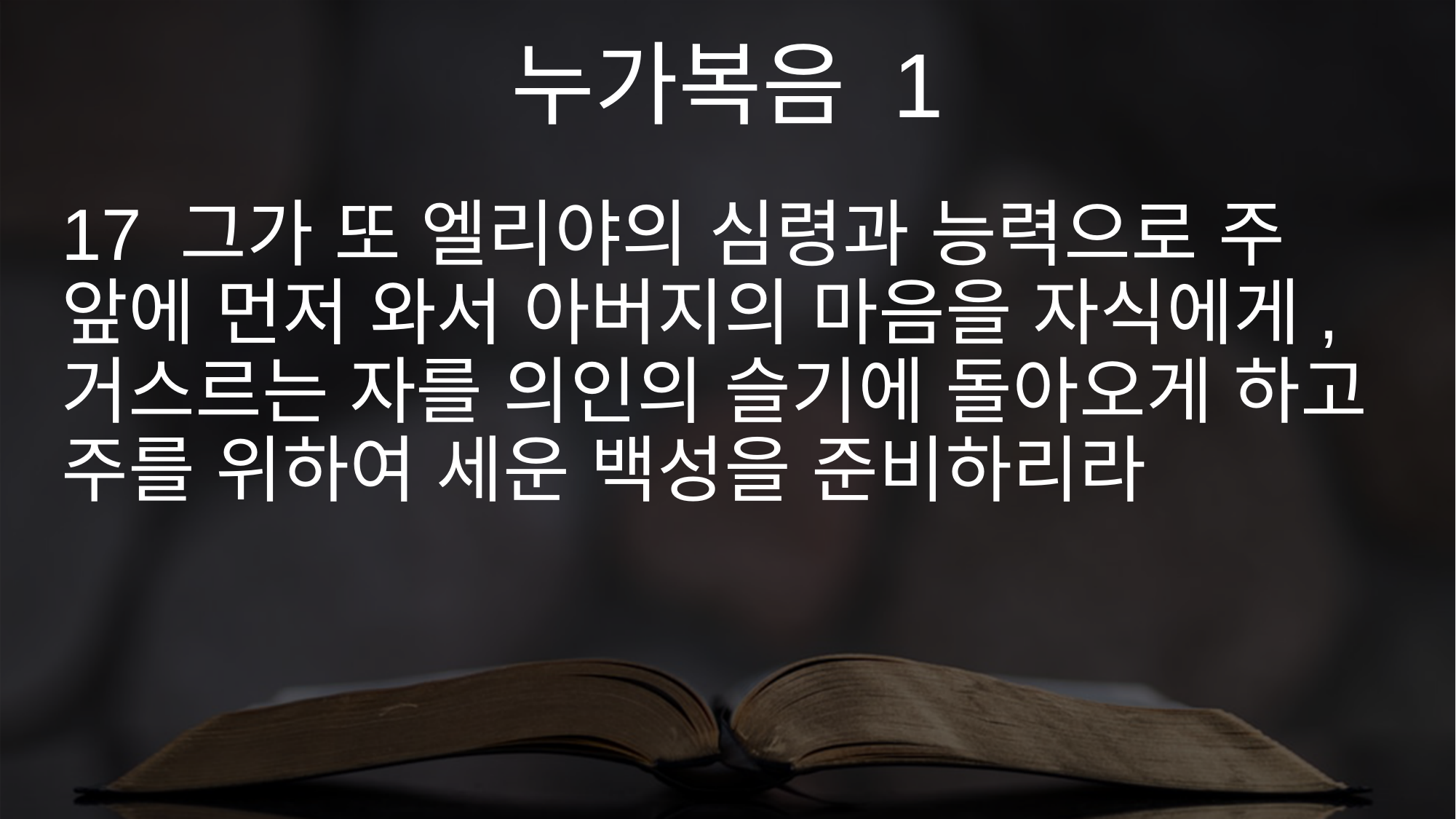

누가복음 1
17 그가 또 엘리야의 심령과 능력으로 주 앞에 먼저 와서 아버지의 마음을 자식에게, 거스르는 자를 의인의 슬기에 돌아오게 하고 주를 위하여 세운 백성을 준비하리라